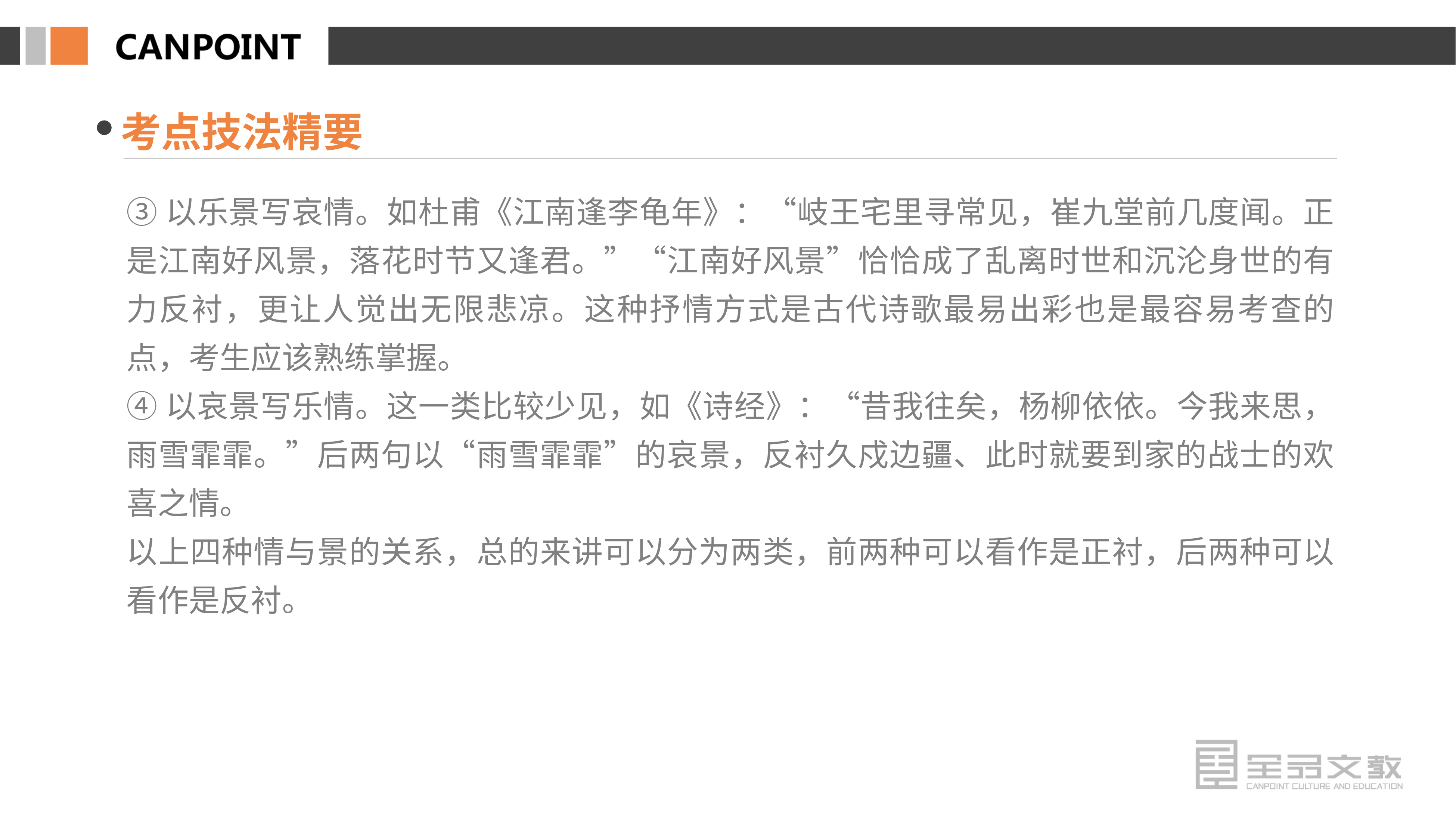

考点技法精要

③以乐景写哀情。如杜甫《江南逢李龟年》：“岐王宅里寻常见，崔九堂前几度闻。正是江南好风景，落花时节又逢君。”“江南好风景”恰恰成了乱离时世和沉沦身世的有力反衬，更让人觉出无限悲凉。这种抒情方式是古代诗歌最易出彩也是最容易考查的点，考生应该熟练掌握。
④以哀景写乐情。这一类比较少见，如《诗经》：“昔我往矣，杨柳依依。今我来思，雨雪霏霏。”后两句以“雨雪霏霏”的哀景，反衬久戍边疆、此时就要到家的战士的欢喜之情。
以上四种情与景的关系，总的来讲可以分为两类，前两种可以看作是正衬，后两种可以看作是反衬。